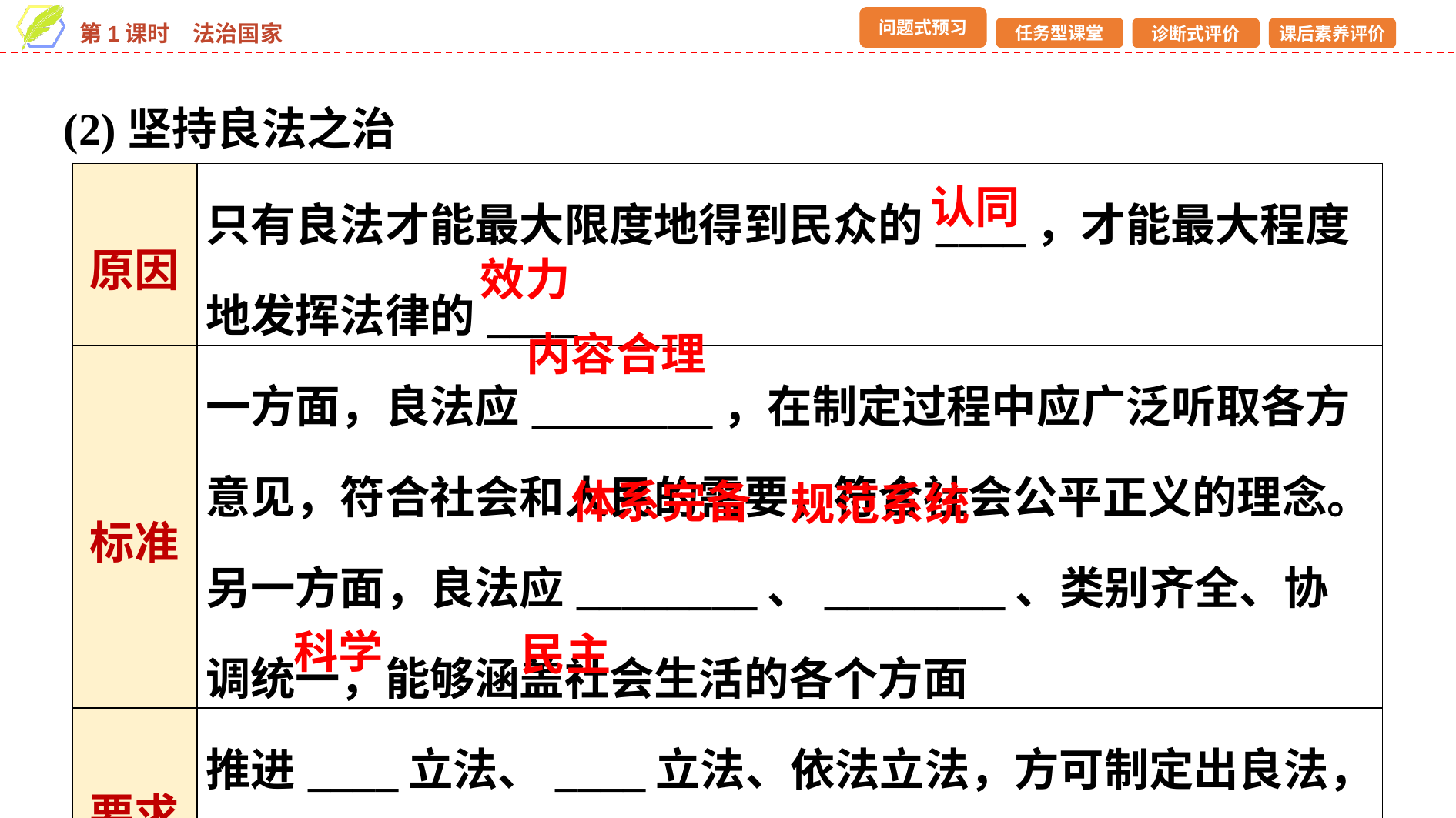

(2)坚持良法之治
| 原因 | 只有良法才能最大限度地得到民众的\_\_\_\_，才能最大程度地发挥法律的\_\_\_\_ |
| --- | --- |
| 标准 | 一方面，良法应\_\_\_\_\_\_\_\_，在制定过程中应广泛听取各方意见，符合社会和人民的需要，符合社会公平正义的理念。 另一方面，良法应\_\_\_\_\_\_\_\_、\_\_\_\_\_\_\_\_、类别齐全、协调统一，能够涵盖社会生活的各个方面 |
| 要求 | 推进\_\_\_\_立法、\_\_\_\_立法、依法立法，方可制定出良法，良法之下才有法治国家 |
认同
效力
内容合理
体系完备
规范系统
科学
民主